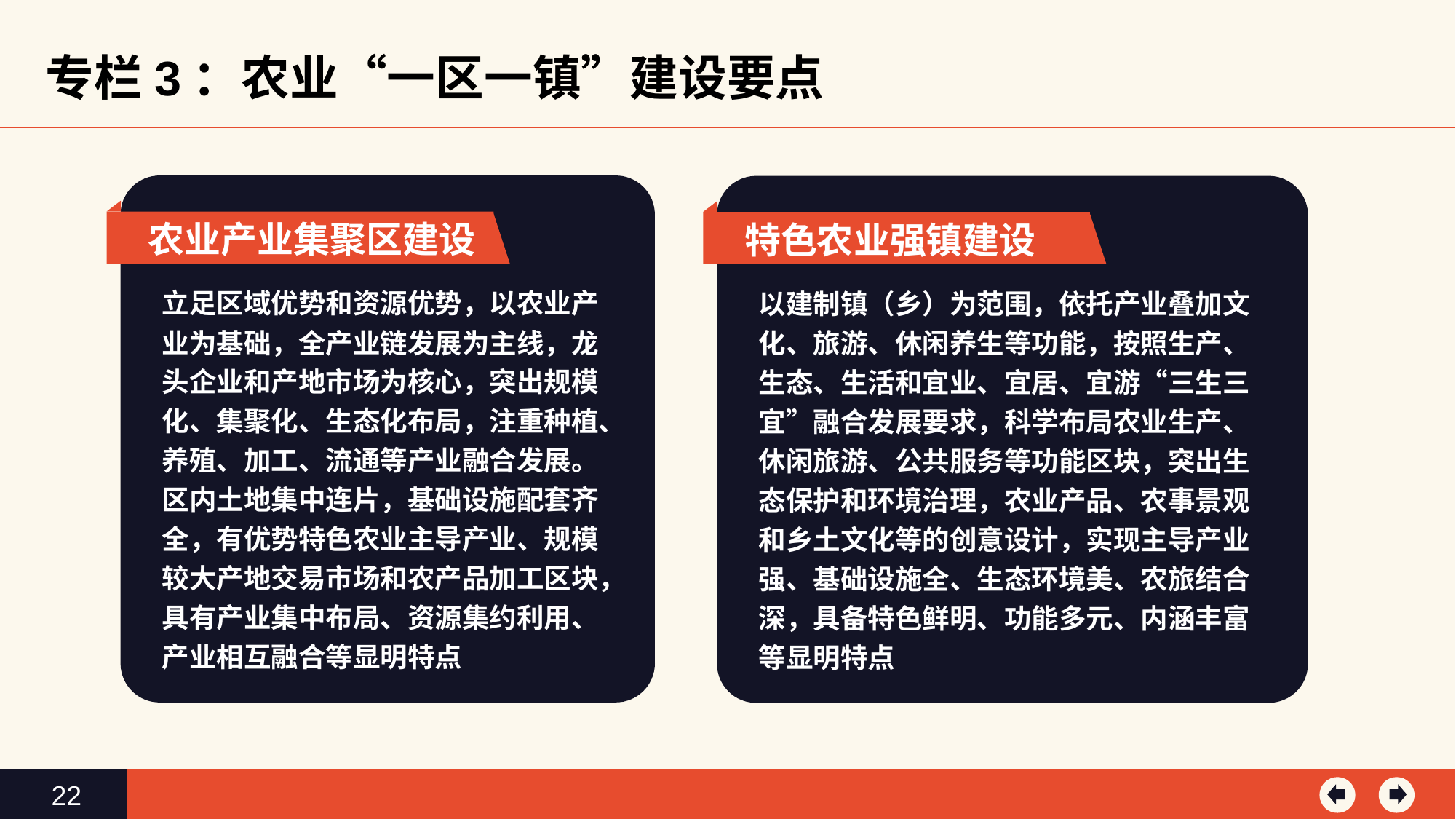

专栏3：农业“一区一镇”建设要点

立足区域优势和资源优势，以农业产业为基础，全产业链发展为主线，龙头企业和产地市场为核心，突出规模化、集聚化、生态化布局，注重种植、养殖、加工、流通等产业融合发展。区内土地集中连片，基础设施配套齐全，有优势特色农业主导产业、规模较大产地交易市场和农产品加工区块，具有产业集中布局、资源集约利用、产业相互融合等显明特点

以建制镇（乡）为范围，依托产业叠加文化、旅游、休闲养生等功能，按照生产、生态、生活和宜业、宜居、宜游“三生三宜”融合发展要求，科学布局农业生产、休闲旅游、公共服务等功能区块，突出生态保护和环境治理，农业产品、农事景观和乡土文化等的创意设计，实现主导产业强、基础设施全、生态环境美、农旅结合深，具备特色鲜明、功能多元、内涵丰富等显明特点
农业产业集聚区建设
特色农业强镇建设
22